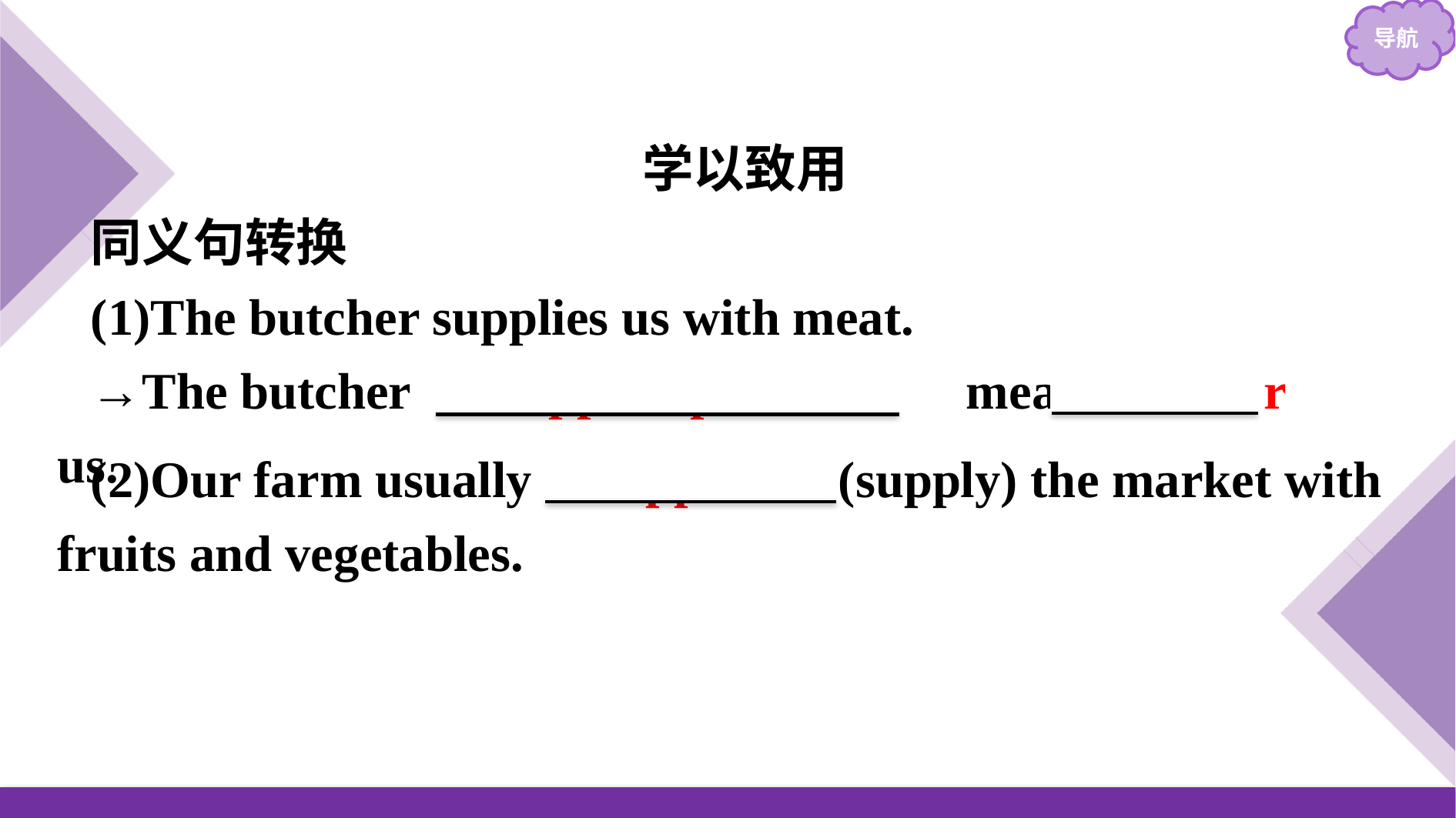

学以致用
同义句转换
(1)The butcher supplies us with meat.
→The butcher 　supplies/provides　 meat 　to/for　 us.

(2)Our farm usually     supplies     (supply) the market with fruits and vegetables.